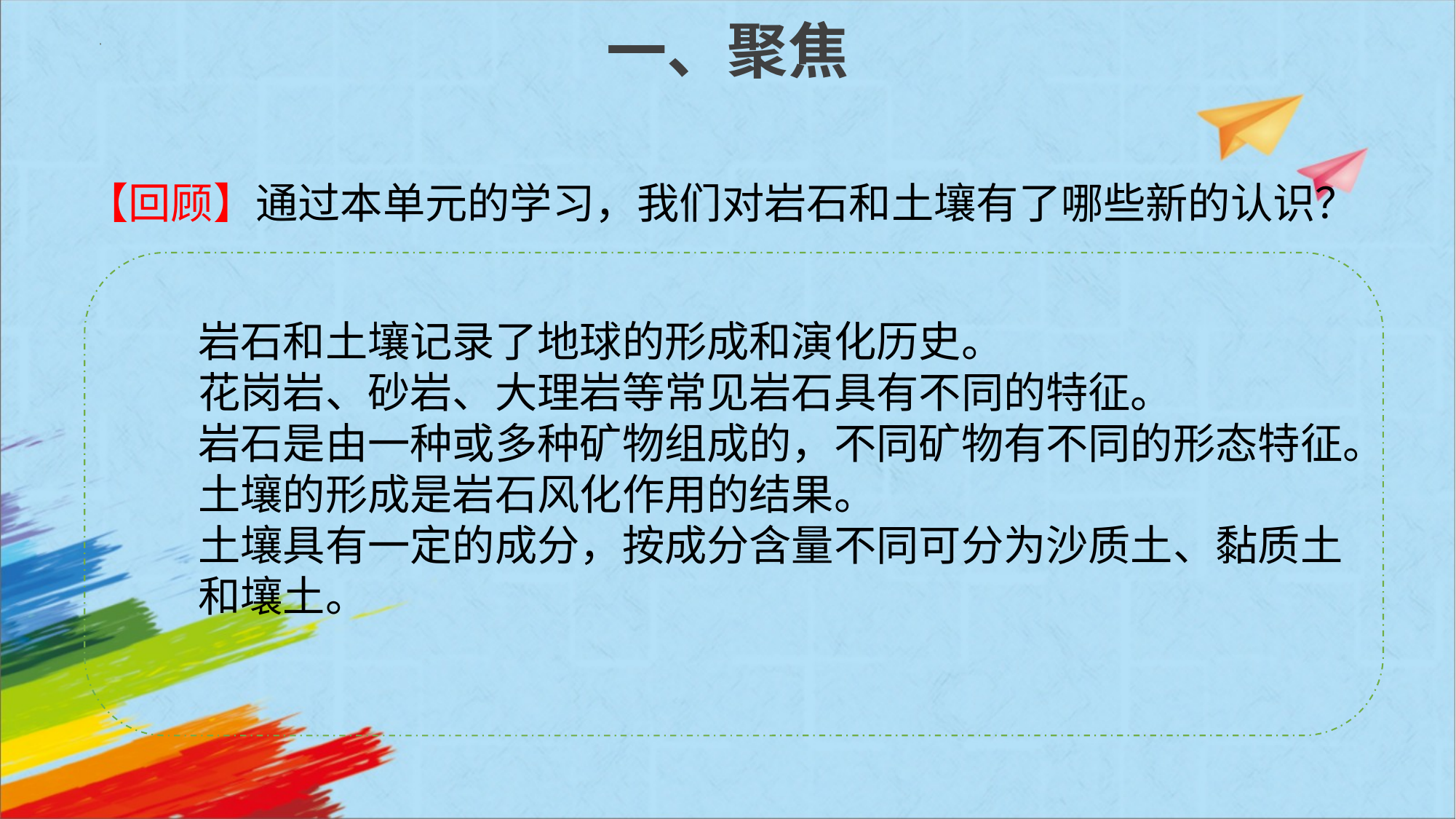

# 一、聚焦
【回顾】通过本单元的学习，我们对岩石和土壤有了哪些新的认识？

岩石和土壤记录了地球的形成和演化历史。
花岗岩、砂岩、大理岩等常见岩石具有不同的特征。
岩石是由一种或多种矿物组成的，不同矿物有不同的形态特征。
土壤的形成是岩石风化作用的结果。
土壤具有一定的成分，按成分含量不同可分为沙质土、黏质土和壤土。